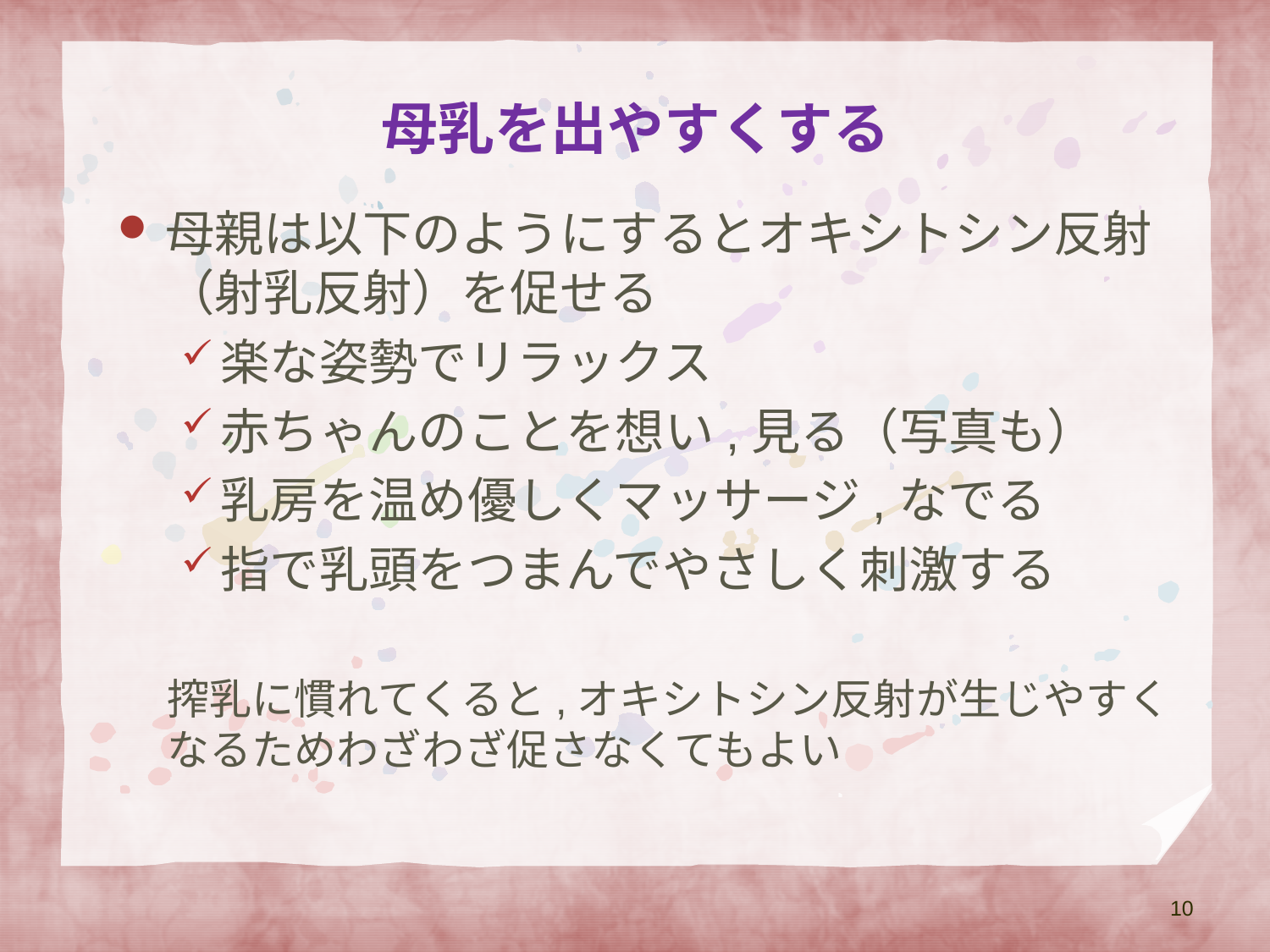

# 母乳を出やすくする
母親は以下のようにするとオキシトシン反射（射乳反射）を促せる
楽な姿勢でリラックス
赤ちゃんのことを想い,見る（写真も）
乳房を温め優しくマッサージ,なでる
指で乳頭をつまんでやさしく刺激する

搾乳に慣れてくると,オキシトシン反射が生じやすくなるためわざわざ促さなくてもよい
10